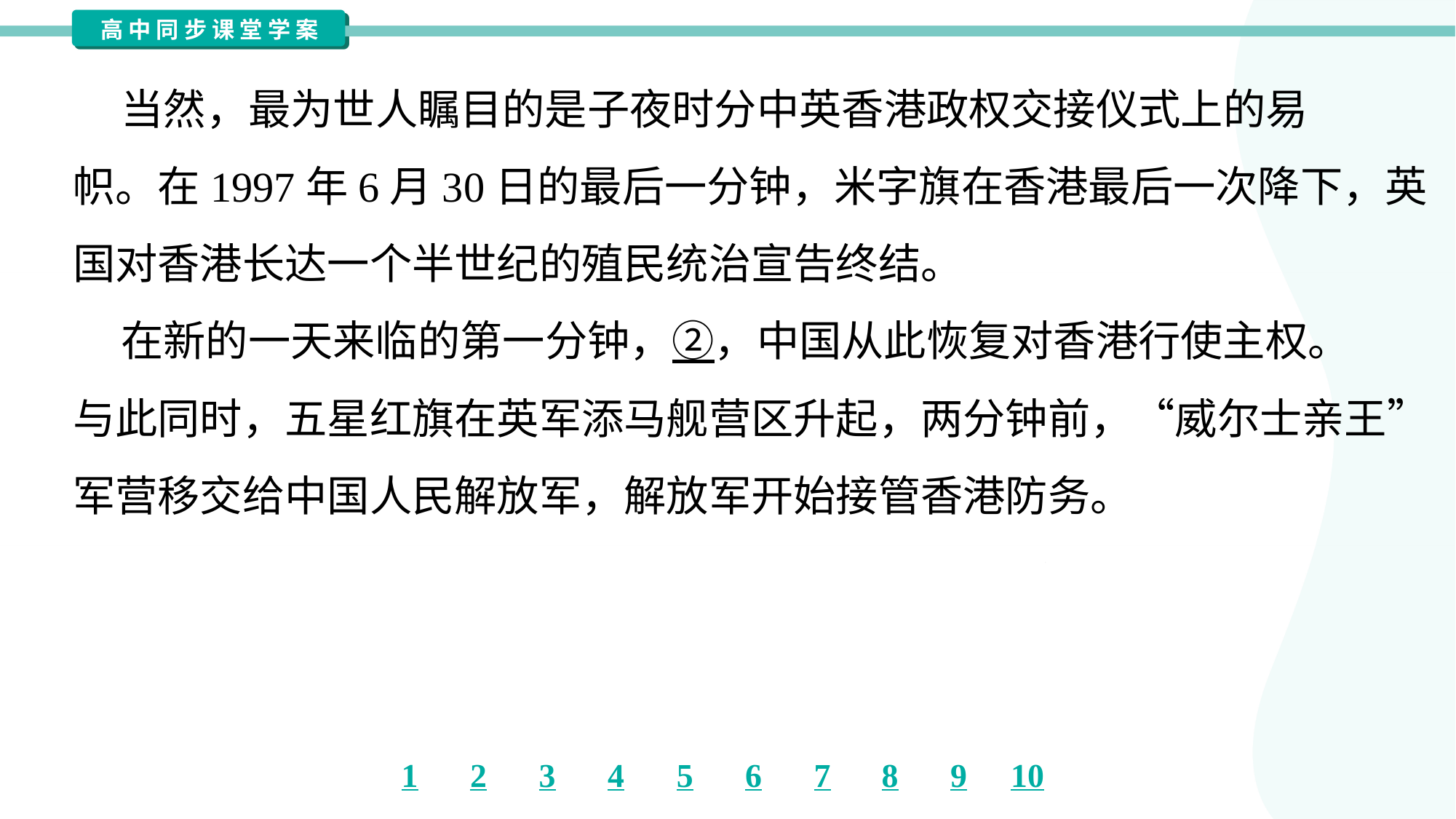

当然，最为世人瞩目的是子夜时分中英香港政权交接仪式上的易
帜。在1997年6月30日的最后一分钟，米字旗在香港最后一次降下，英
国对香港长达一个半世纪的殖民统治宣告终结。
    在新的一天来临的第一分钟，②，中国从此恢复对香港行使主权。
与此同时，五星红旗在英军添马舰营区升起，两分钟前，“威尔士亲王”
军营移交给中国人民解放军，解放军开始接管香港防务。